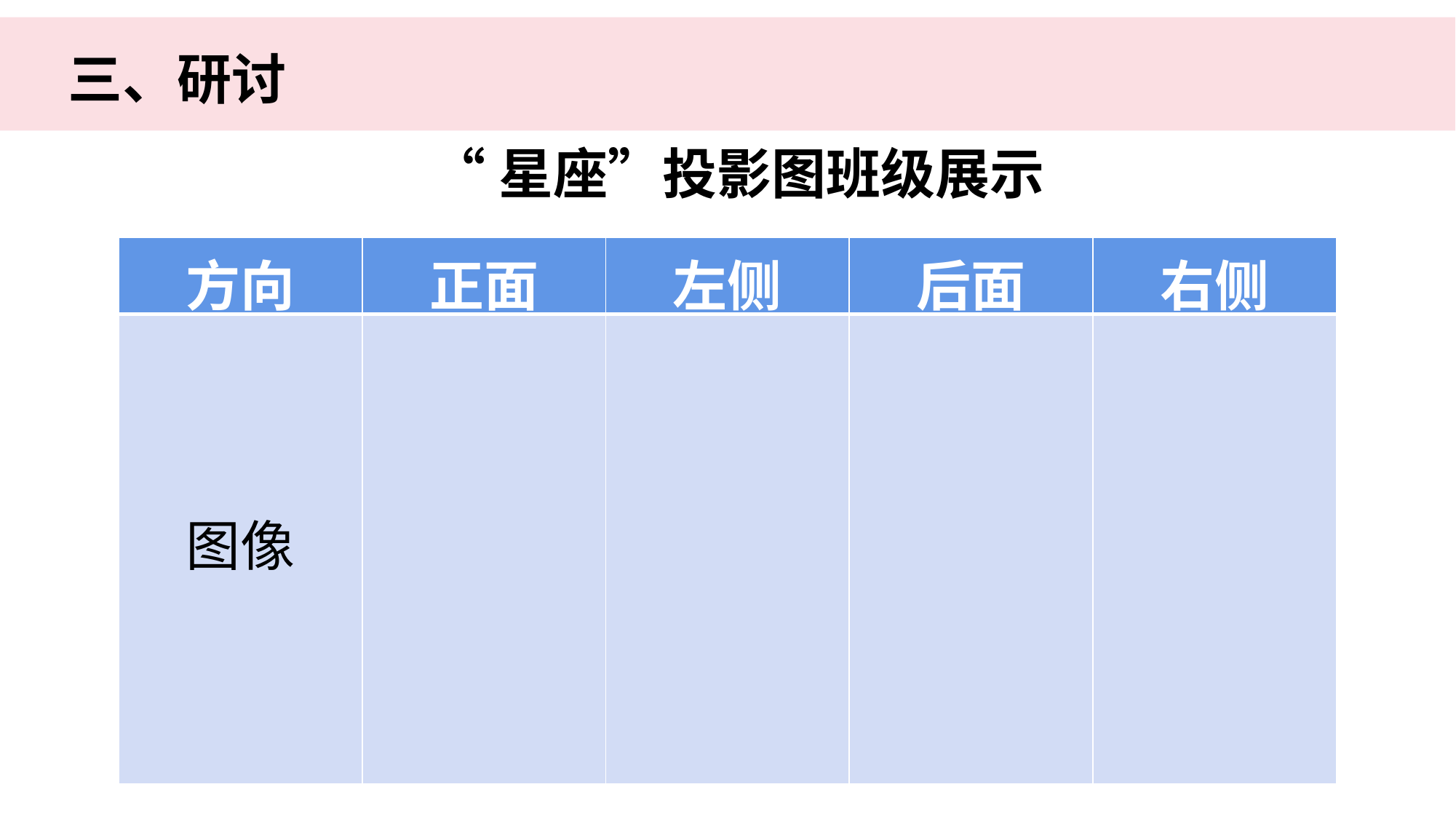

三、研讨
“星座”投影图班级展示
| 方向 | 正面 | 左侧 | 后面 | 右侧 |
| --- | --- | --- | --- | --- |
| 图像 |  |  |  |  |